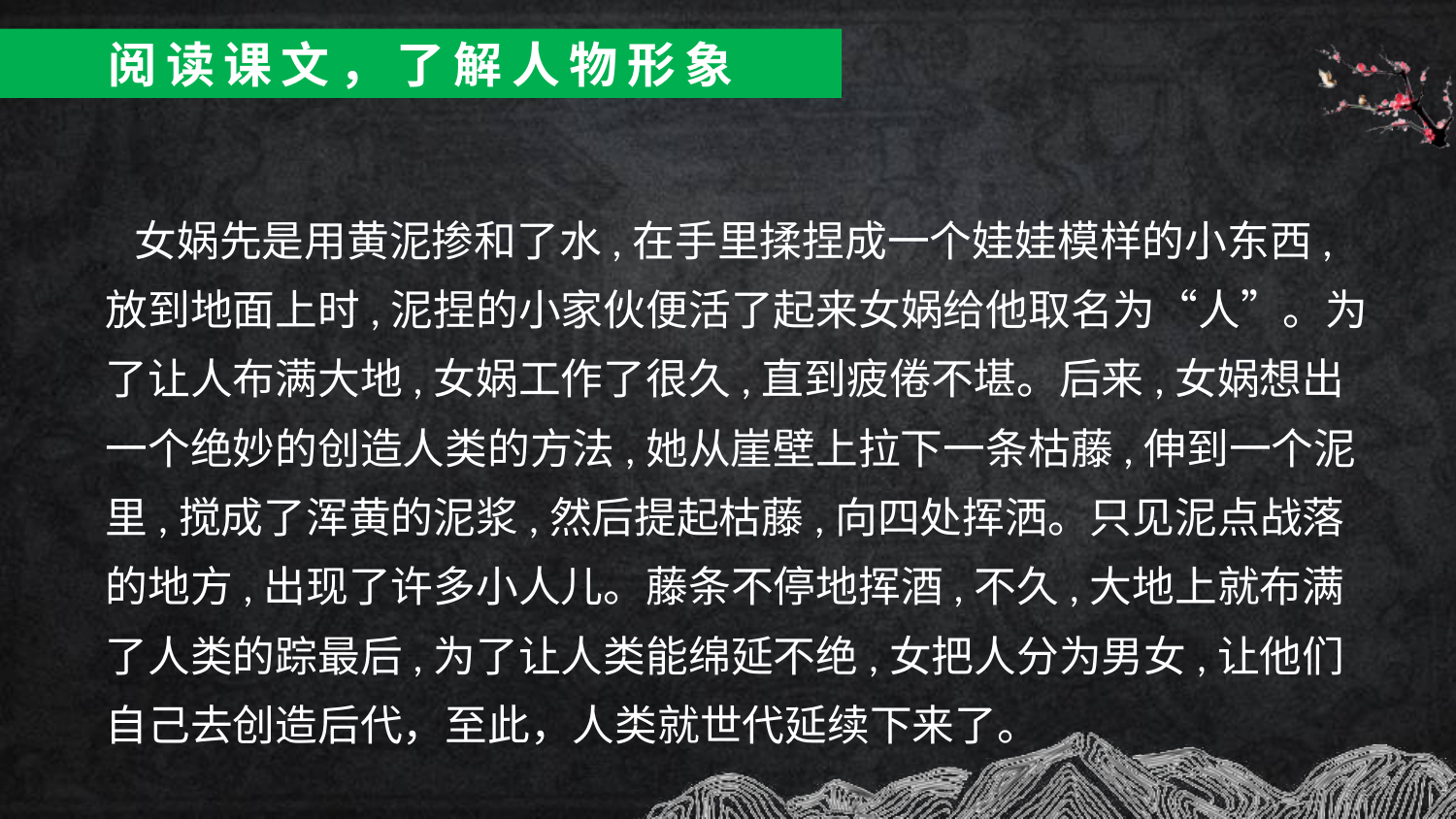

阅读课文，了解人物形象
  女娲先是用黄泥掺和了水,在手里揉捏成一个娃娃模样的小东西,放到地面上时,泥捏的小家伙便活了起来女娲给他取名为“人”。为了让人布满大地,女娲工作了很久,直到疲倦不堪。后来,女娲想出一个绝妙的创造人类的方法,她从崖壁上拉下一条枯藤,伸到一个泥里,搅成了浑黄的泥浆,然后提起枯藤,向四处挥洒。只见泥点战落的地方,出现了许多小人儿。藤条不停地挥酒,不久,大地上就布满了人类的踪最后,为了让人类能绵延不绝,女把人分为男女,让他们自己去创造后代，至此，人类就世代延续下来了。